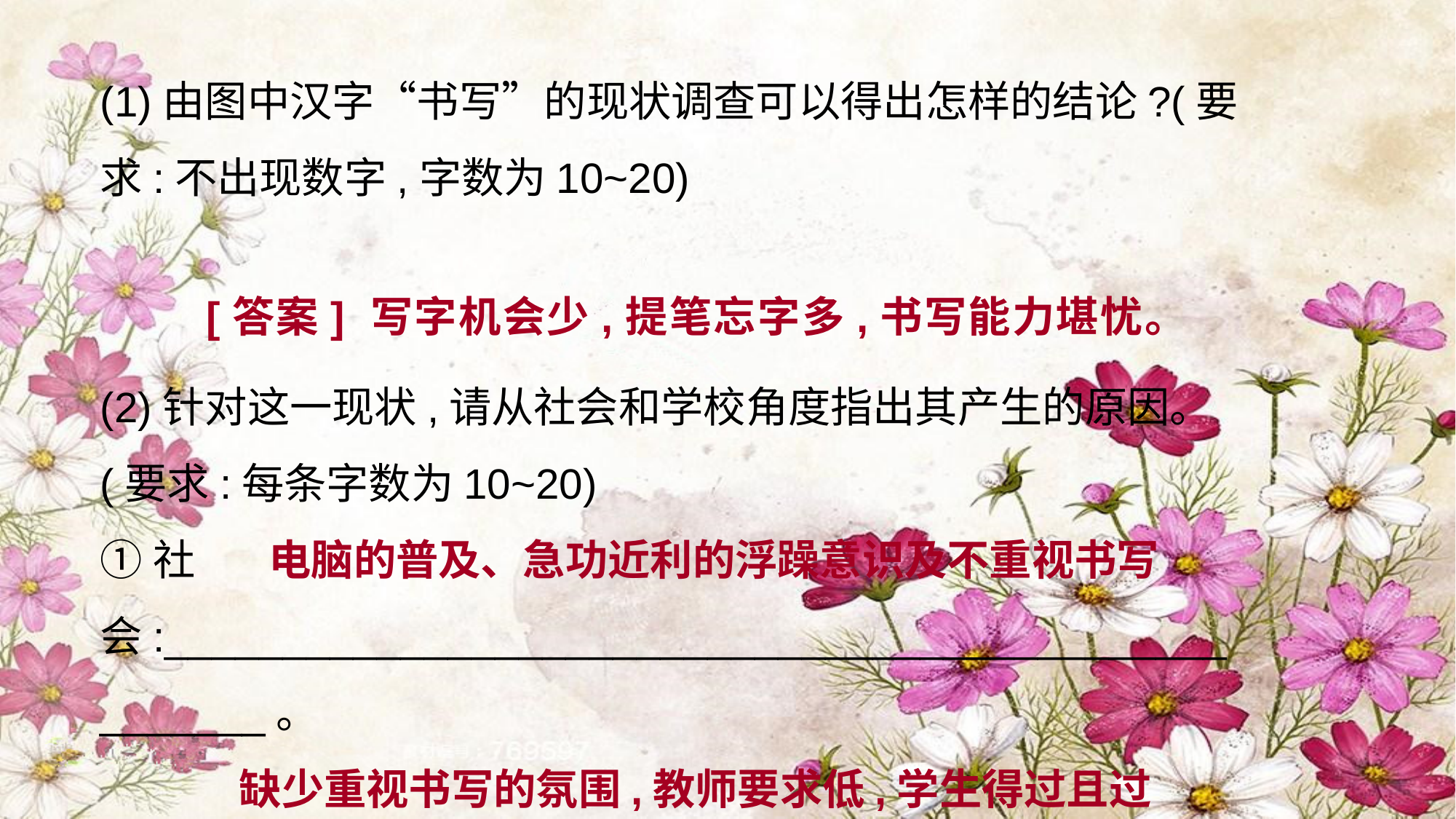

(1)由图中汉字“书写”的现状调查可以得出怎样的结论?(要求:不出现数字,字数为10~20)

(2)针对这一现状,请从社会和学校角度指出其产生的原因。(要求:每条字数为10~20)
①社会:____________________________________________________。

②学校:____________________________________________________。
[答案] 写字机会少,提笔忘字多,书写能力堪忧。
  电脑的普及、急功近利的浮躁意识及不重视书写

缺少重视书写的氛围,教师要求低,学生得过且过